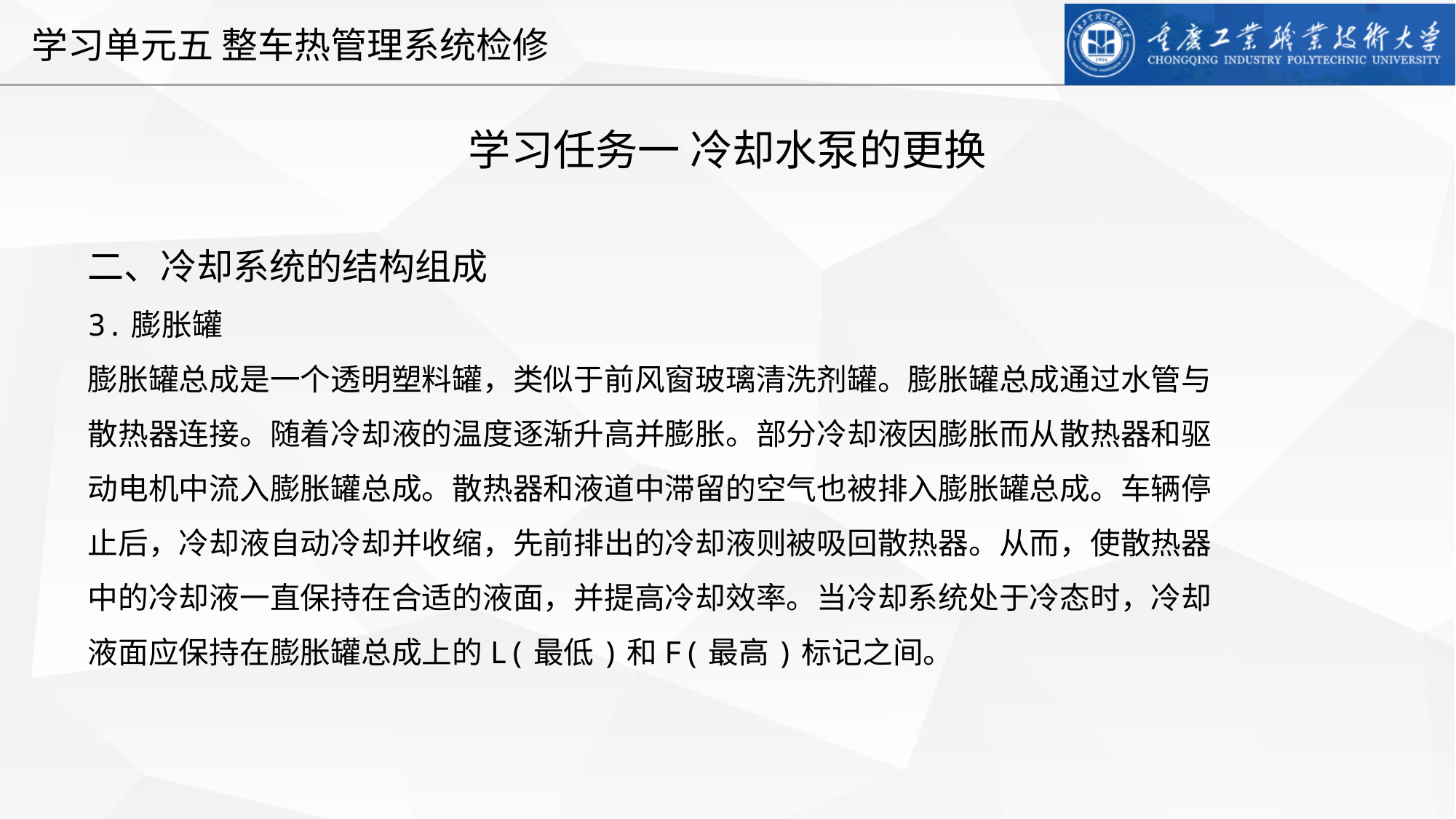

学习任务一 冷却水泵的更换
二、冷却系统的结构组成
3.膨胀罐
膨胀罐总成是一个透明塑料罐，类似于前风窗玻璃清洗剂罐。膨胀罐总成通过水管与散热器连接。随着冷却液的温度逐渐升高并膨胀。部分冷却液因膨胀而从散热器和驱动电机中流入膨胀罐总成。散热器和液道中滞留的空气也被排入膨胀罐总成。车辆停止后，冷却液自动冷却并收缩，先前排出的冷却液则被吸回散热器。从而，使散热器中的冷却液一直保持在合适的液面，并提高冷却效率。当冷却系统处于冷态时，冷却液面应保持在膨胀罐总成上的L(最低)和F(最高)标记之间。